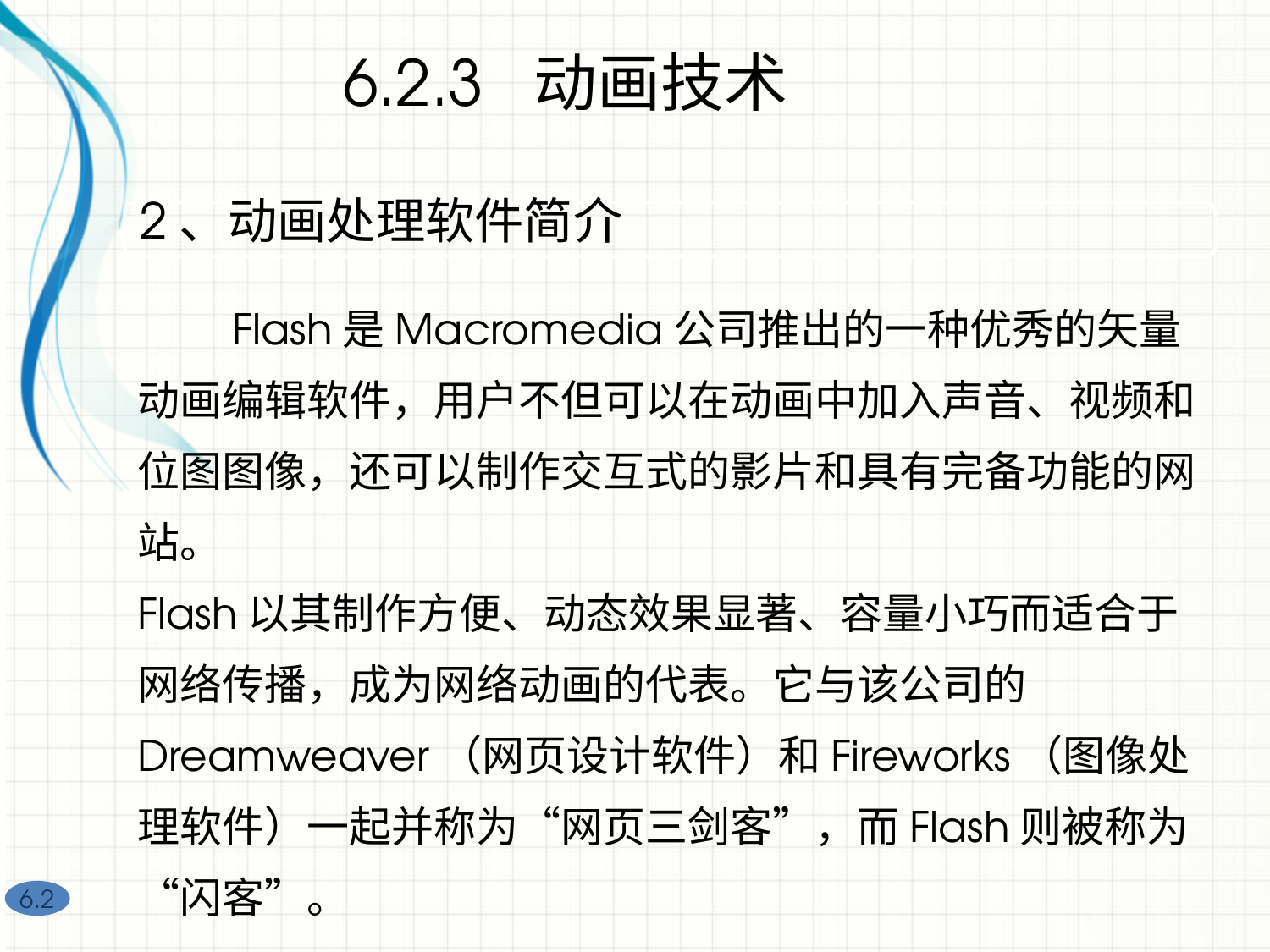

6.2.3  动画技术
2、动画处理软件简介

　　Flash是Macromedia公司推出的一种优秀的矢量动画编辑软件，用户不但可以在动画中加入声音、视频和位图图像，还可以制作交互式的影片和具有完备功能的网站。
Flash以其制作方便、动态效果显著、容量小巧而适合于网络传播，成为网络动画的代表。它与该公司的Dreamweaver（网页设计软件）和Fireworks（图像处理软件）一起并称为“网页三剑客”，而Flash则被称为“闪客”。